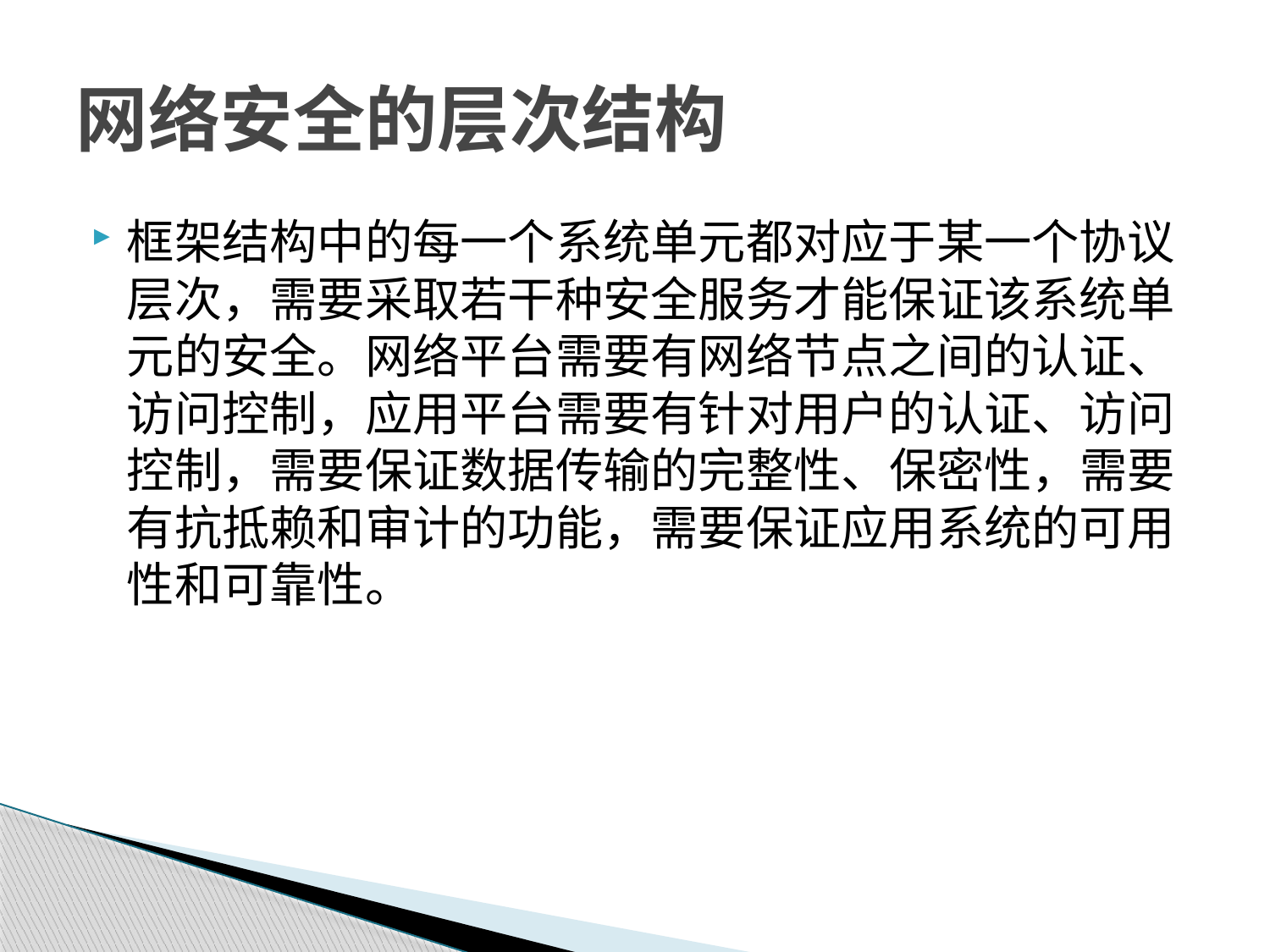

# 网络安全的层次结构
框架结构中的每一个系统单元都对应于某一个协议层次，需要采取若干种安全服务才能保证该系统单元的安全。网络平台需要有网络节点之间的认证、访问控制，应用平台需要有针对用户的认证、访问控制，需要保证数据传输的完整性、保密性，需要有抗抵赖和审计的功能，需要保证应用系统的可用性和可靠性。